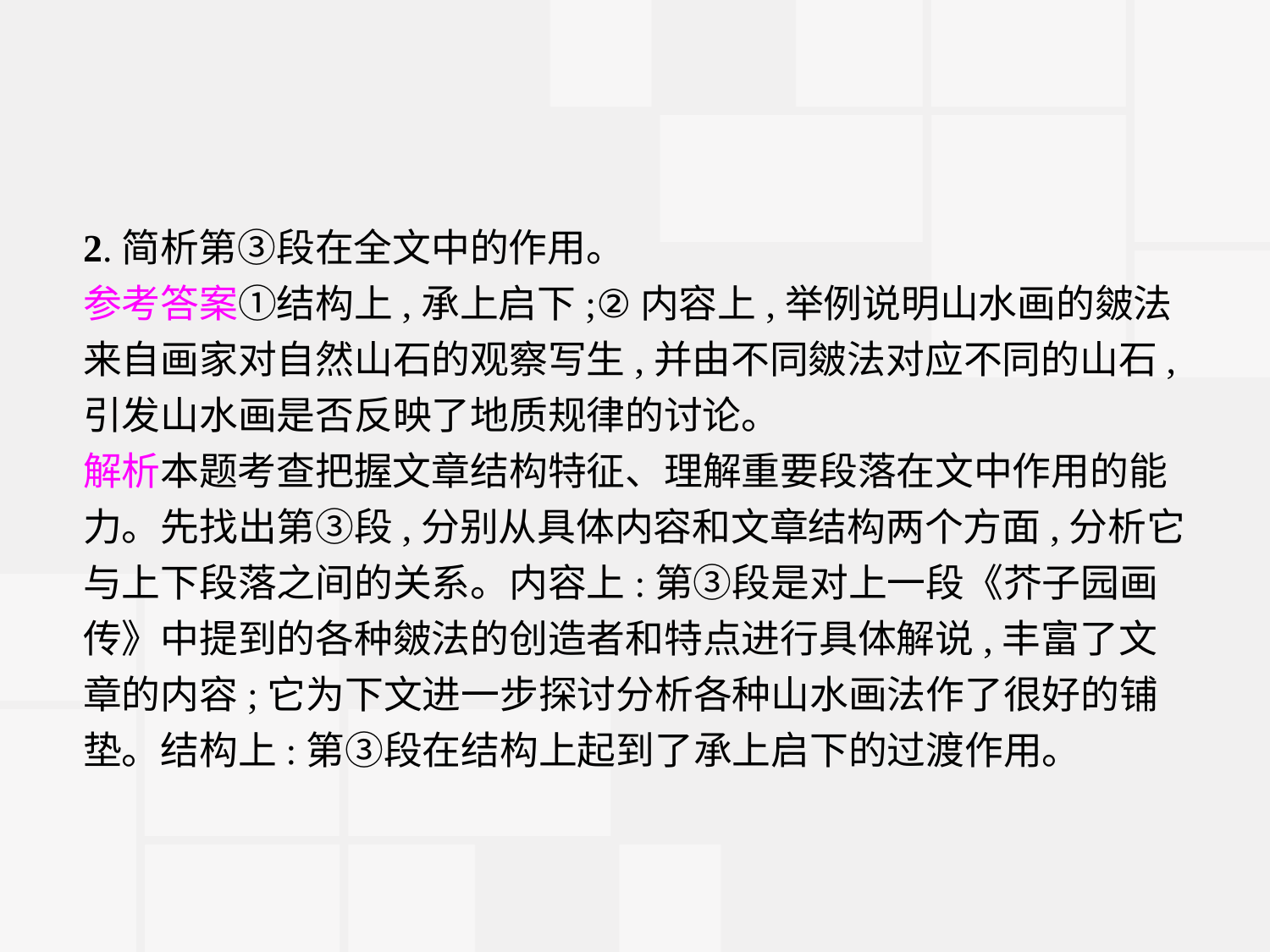

2.简析第③段在全文中的作用。
参考答案①结构上,承上启下;②内容上,举例说明山水画的皴法来自画家对自然山石的观察写生,并由不同皴法对应不同的山石,引发山水画是否反映了地质规律的讨论。
解析本题考查把握文章结构特征、理解重要段落在文中作用的能力。先找出第③段,分别从具体内容和文章结构两个方面,分析它与上下段落之间的关系。内容上:第③段是对上一段《芥子园画传》中提到的各种皴法的创造者和特点进行具体解说,丰富了文章的内容;它为下文进一步探讨分析各种山水画法作了很好的铺垫。结构上:第③段在结构上起到了承上启下的过渡作用。